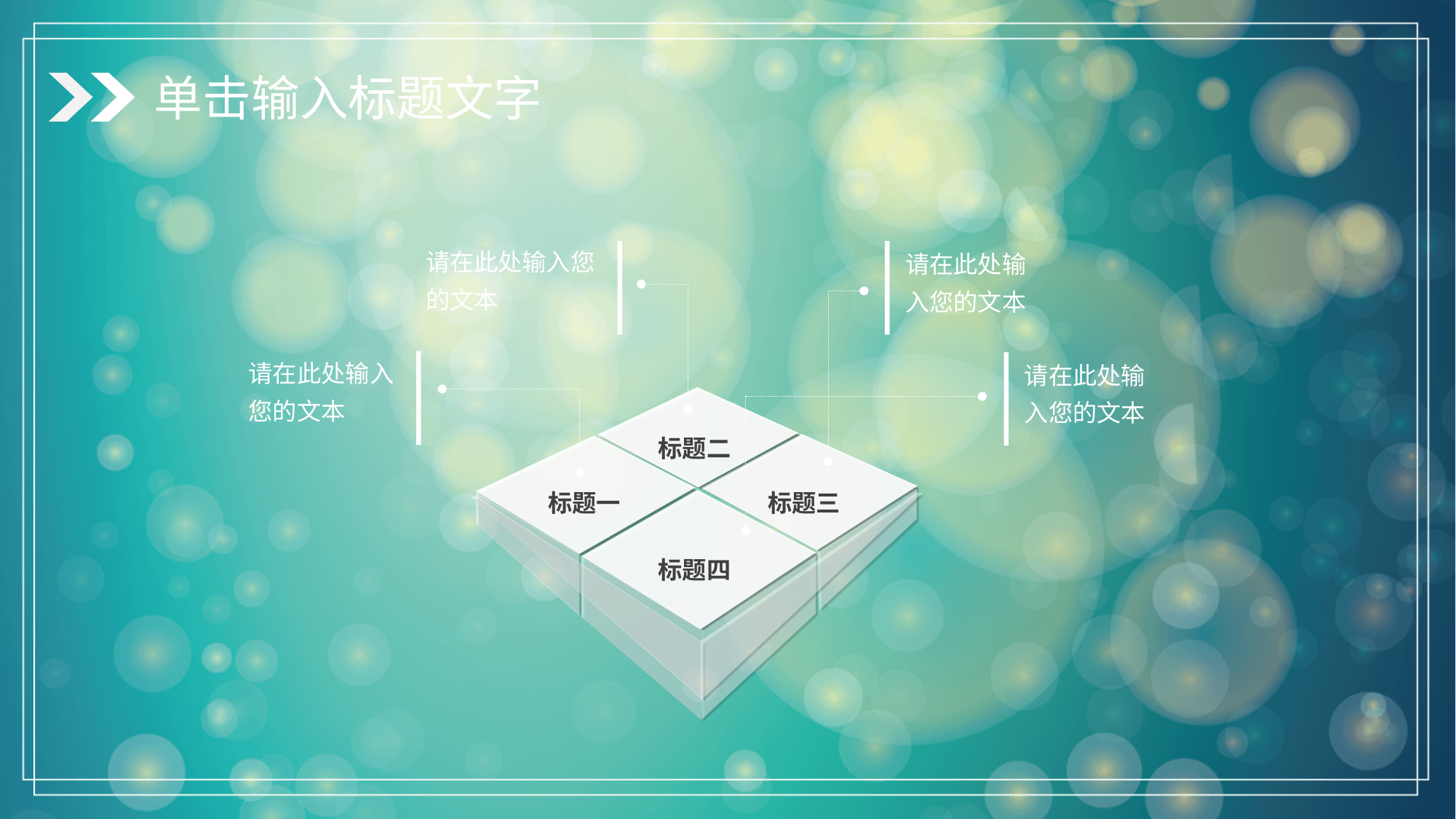

单击输入标题文字

请在此处输入您的文本
请在此处输入您的文本

请在此处输入您的文本
请在此处输入您的文本

标题二

标题一
标题三

标题四